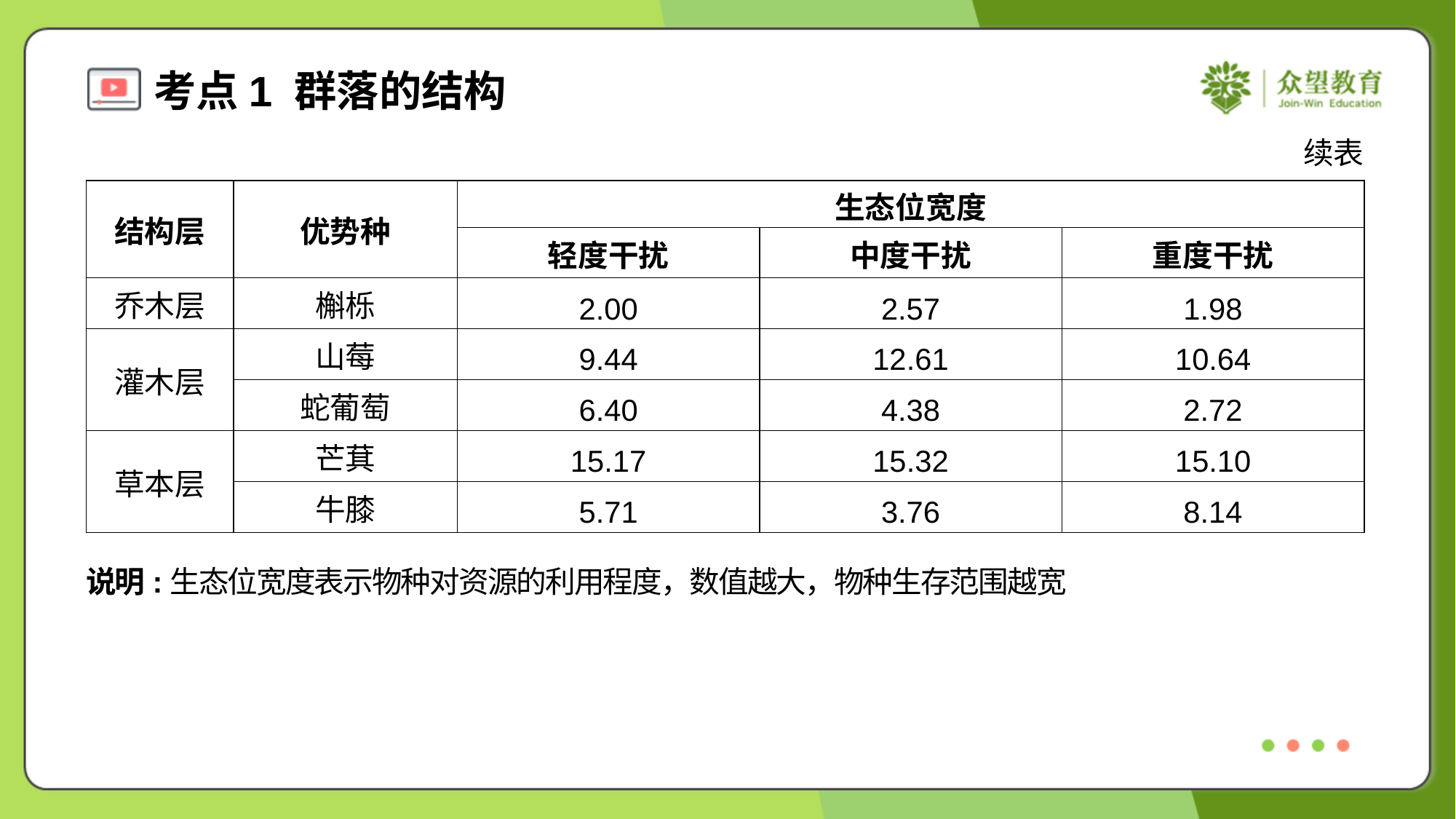

续表
| 结构层 | 优势种 | 生态位宽度 |  |  |
| --- | --- | --- | --- | --- |
|  |  | 轻度干扰 | 中度干扰 | 重度干扰 |
| 乔木层 | 槲栎 | 2.00 | 2.57 | 1.98 |
| 灌木层 | 山莓 | 9.44 | 12.61 | 10.64 |
|  | 蛇葡萄 | 6.40 | 4.38 | 2.72 |
| 草本层 | 芒萁 | 15.17 | 15.32 | 15.10 |
|  | 牛膝 | 5.71 | 3.76 | 8.14 |
说明:生态位宽度表示物种对资源的利用程度，数值越大，物种生存范围越宽